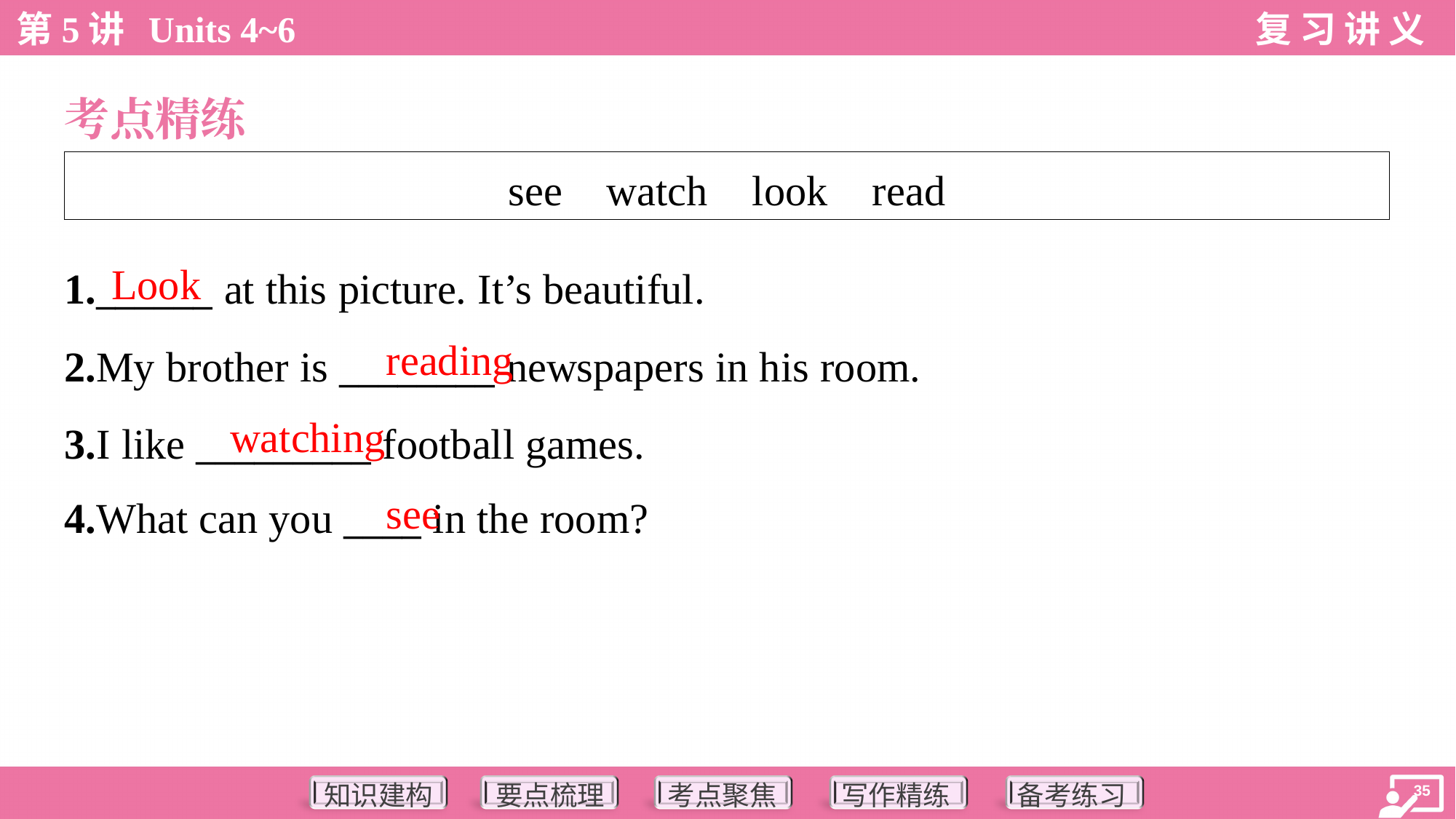

考点精练
| see watch look read |
| --- |
Look
1.______ at this picture. It’s beautiful.
2.My brother is ________ newspapers in his room.
3.I like _________ football games.
4.What can you ____ in the room?
reading
watching
see